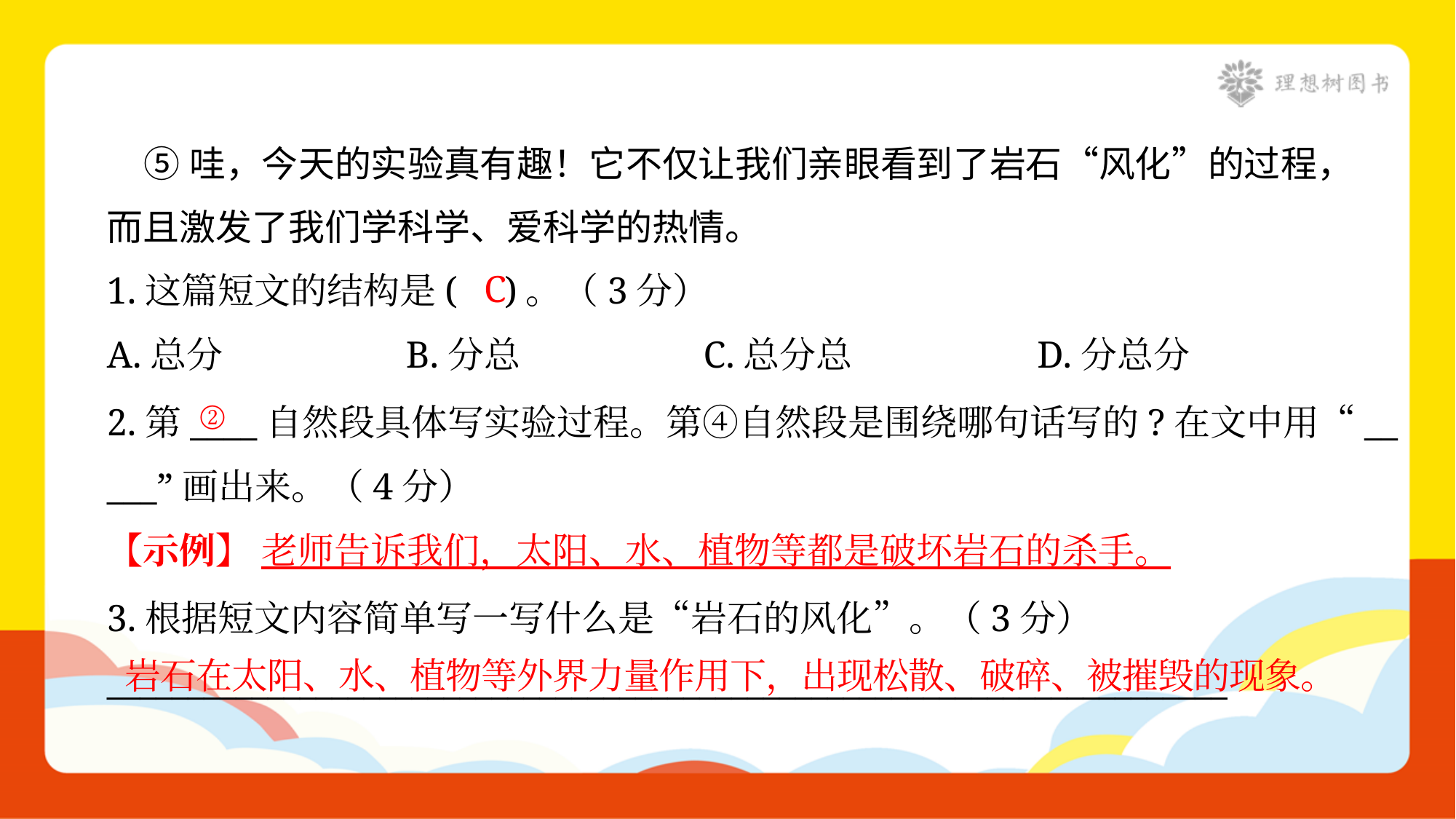

⑤哇，今天的实验真有趣！它不仅让我们亲眼看到了岩石“风化”的过程，
而且激发了我们学科学、爱科学的热情。
C
1.这篇短文的结构是(     )。（3分）
A.总分	B.分总	C.总分总	D.分总分
②
2.第____自然段具体写实验过程。第④自然段是围绕哪句话写的?在文中用“__
___”画出来。（4分）
【示例】 老师告诉我们，太阳、水、植物等都是破坏岩石的杀手。
3.根据短文内容简单写一写什么是“岩石的风化”。（3分）
______________________________________________________________________
岩石在太阳、水、植物等外界力量作用下，出现松散、破碎、被摧毁的现象。